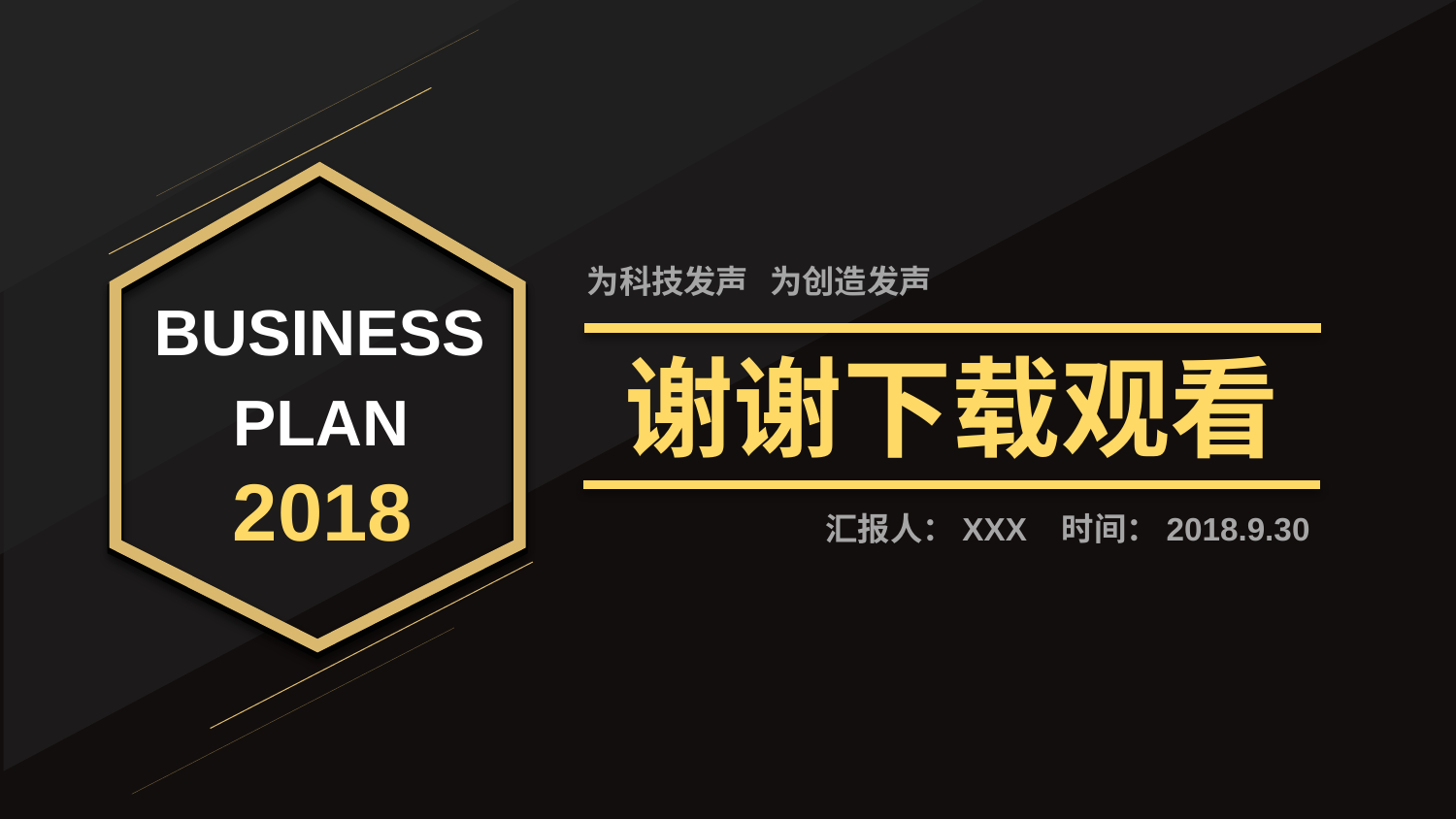

为科技发声   为创造发声
BUSINESS
谢谢下载观看
PLAN
2018
汇报人：XXX   时间：2018.9.30